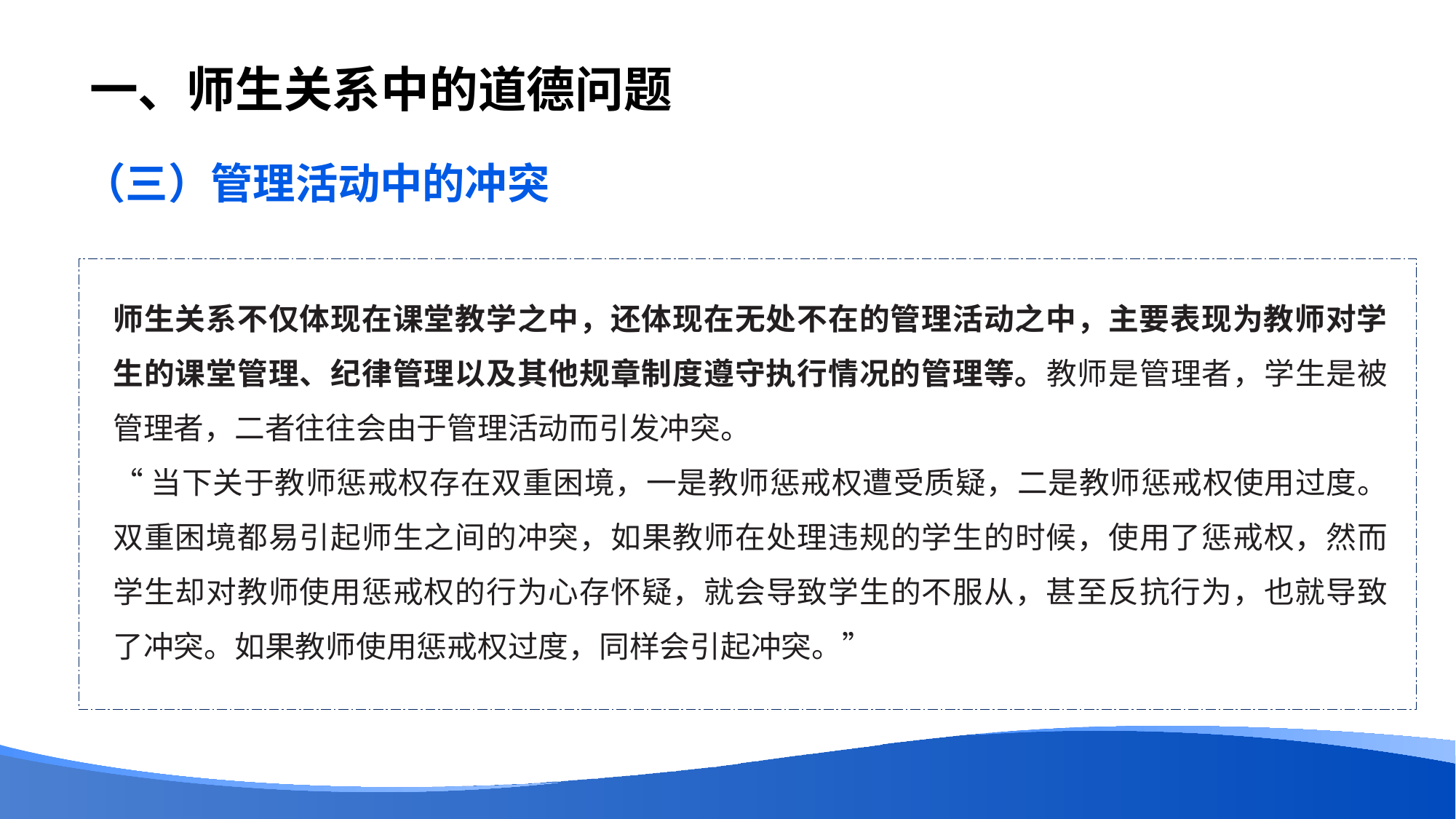

# 一、师生关系中的道德问题
（三）管理活动中的冲突

师生关系不仅体现在课堂教学之中，还体现在无处不在的管理活动之中，主要表现为教师对学生的课堂管理、纪律管理以及其他规章制度遵守执行情况的管理等。教师是管理者，学生是被管理者，二者往往会由于管理活动而引发冲突。
“当下关于教师惩戒权存在双重困境，一是教师惩戒权遭受质疑，二是教师惩戒权使用过度。双重困境都易引起师生之间的冲突，如果教师在处理违规的学生的时候，使用了惩戒权，然而学生却对教师使用惩戒权的行为心存怀疑，就会导致学生的不服从，甚至反抗行为，也就导致了冲突。如果教师使用惩戒权过度，同样会引起冲突。”